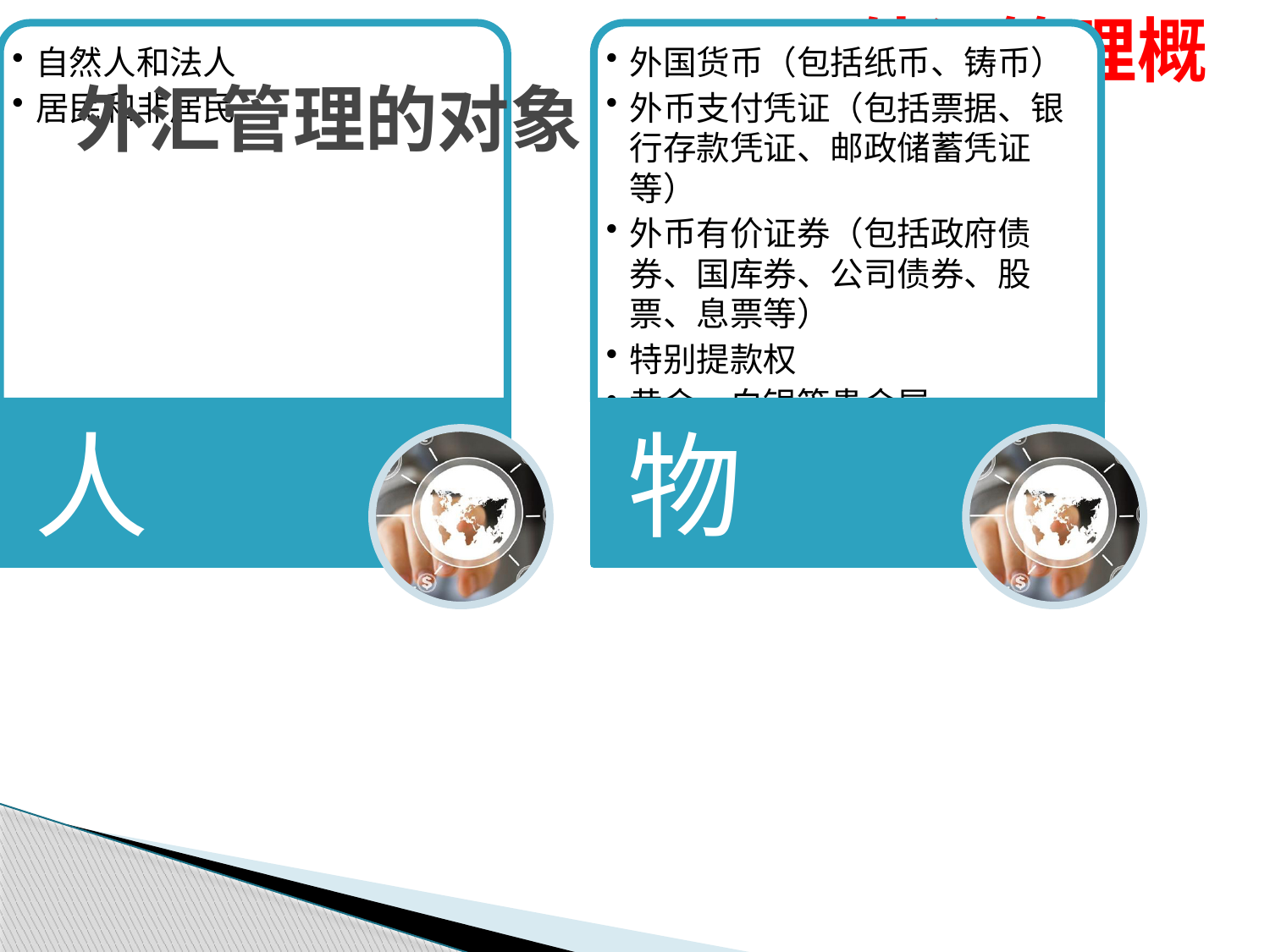

# 外汇管理的对象
自然人和法人
居民和非居民
人
外国货币（包括纸币、铸币）
外币支付凭证（包括票据、银行存款凭证、邮政储蓄凭证等）
外币有价证券（包括政府债券、国库券、公司债券、股票、息票等）
特别提款权
黄金、白银等贵金属
物